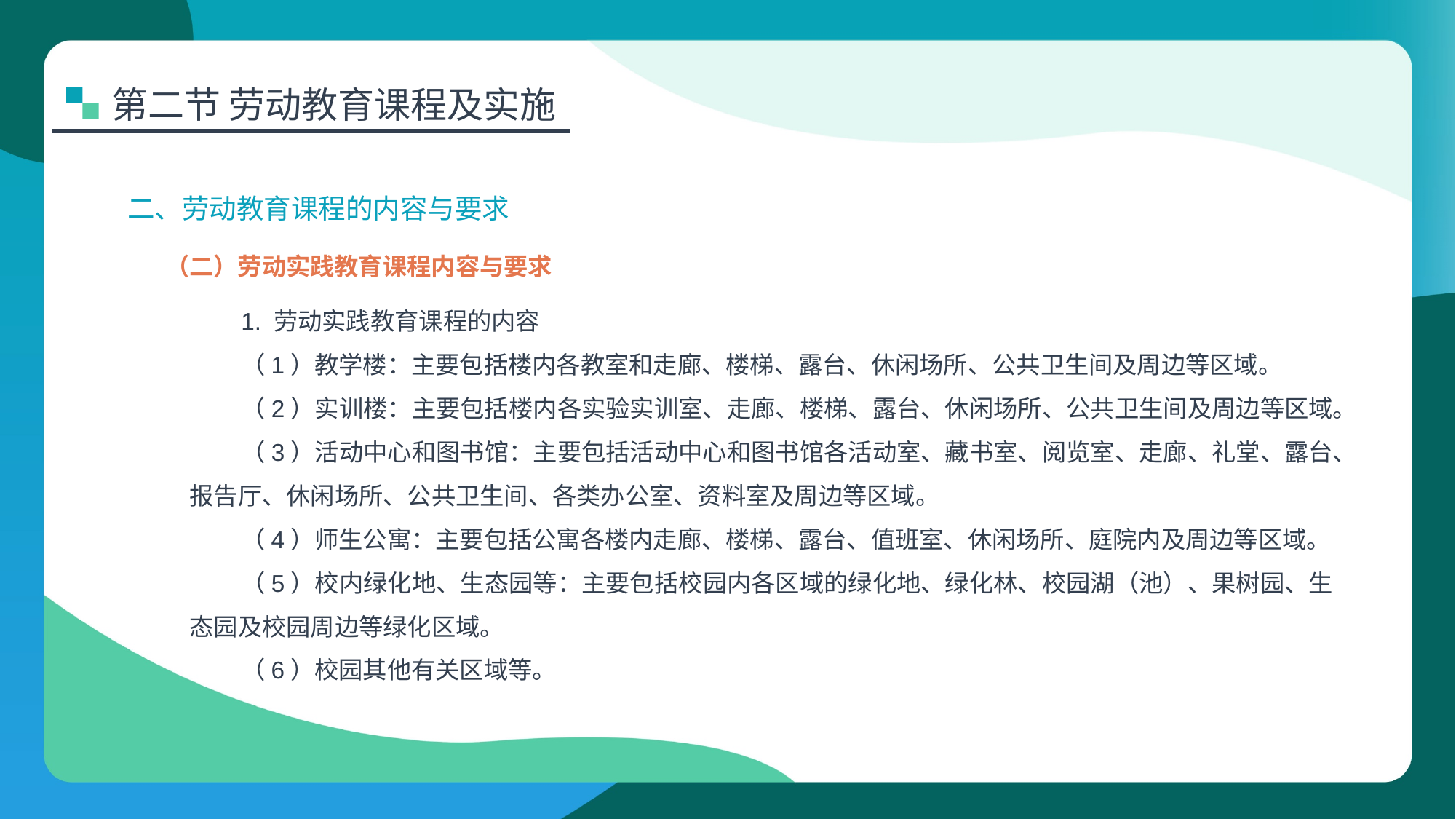

第二节 劳动教育课程及实施

二、劳动教育课程的内容与要求
（二）劳动实践教育课程内容与要求
1. 劳动实践教育课程的内容
（1）教学楼：主要包括楼内各教室和走廊、楼梯、露台、休闲场所、公共卫生间及周边等区域。
（2）实训楼：主要包括楼内各实验实训室、走廊、楼梯、露台、休闲场所、公共卫生间及周边等区域。
（3）活动中心和图书馆：主要包括活动中心和图书馆各活动室、藏书室、阅览室、走廊、礼堂、露台、报告厅、休闲场所、公共卫生间、各类办公室、资料室及周边等区域。
（4）师生公寓：主要包括公寓各楼内走廊、楼梯、露台、值班室、休闲场所、庭院内及周边等区域。
（5）校内绿化地、生态园等：主要包括校园内各区域的绿化地、绿化林、校园湖（池）、果树园、生态园及校园周边等绿化区域。
（6）校园其他有关区域等。